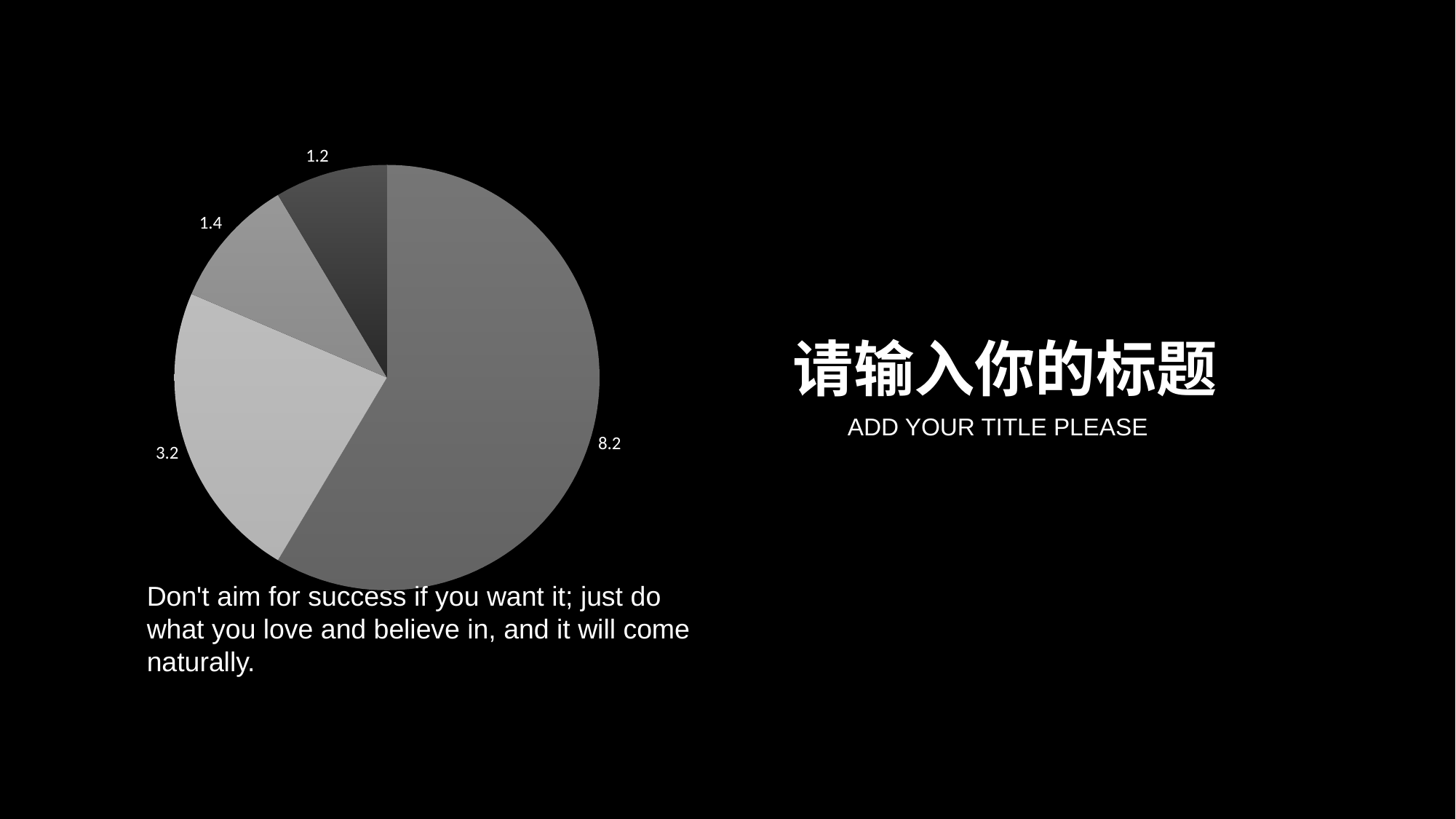

### Chart

| Category | 销售额 |
|---|---|
| 第一季度 | 8.2 |
| 第二季度 | 3.2 |
| 第三季度 | 1.4 |
| 第四季度 | 1.2 |
请输入你的标题
ADD YOUR TITLE PLEASE
Don't aim for success if you want it; just do what you love and believe in, and it will come naturally.